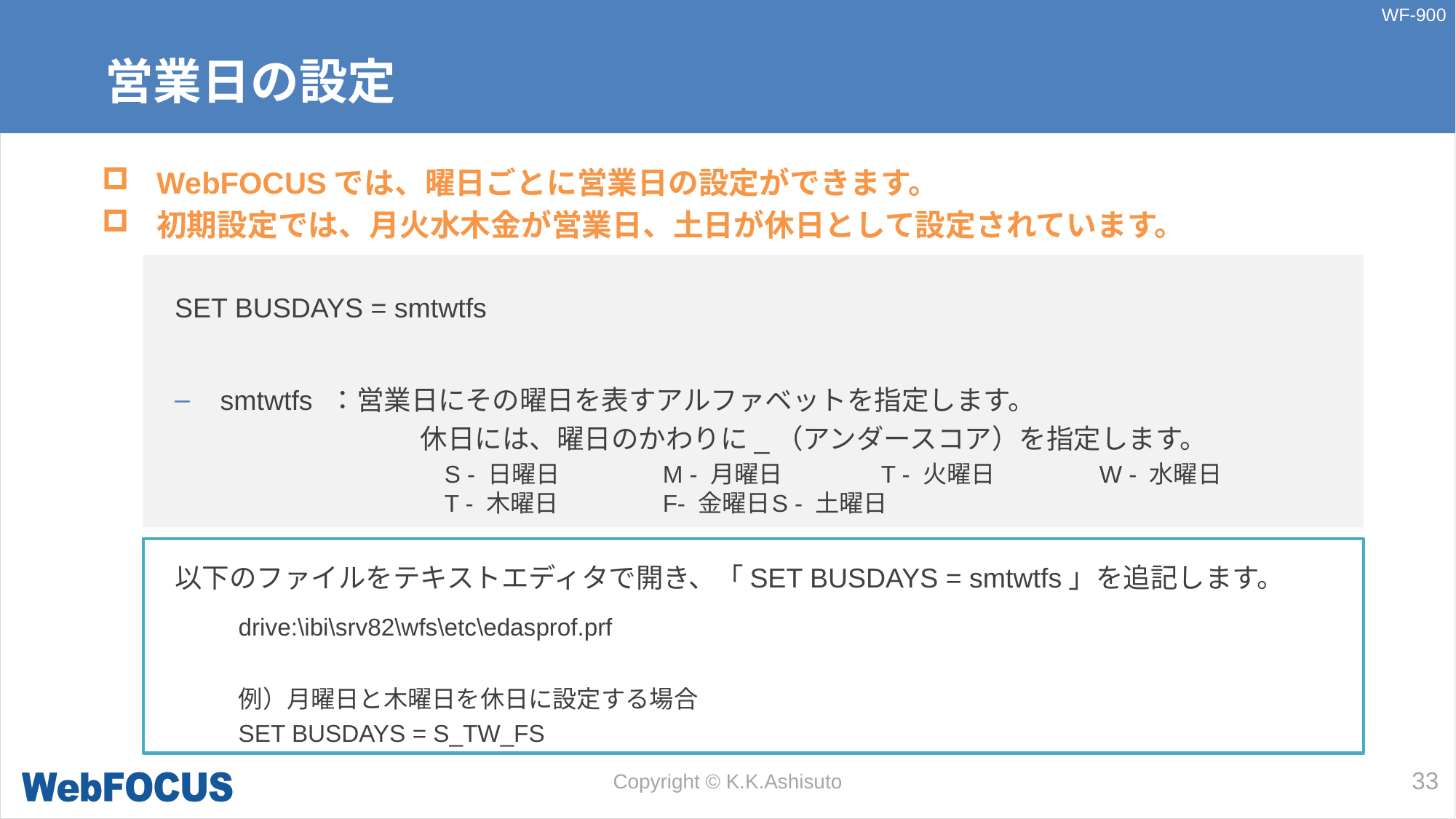

# 営業日の設定
WebFOCUSでは、曜日ごとに営業日の設定ができます。
初期設定では、月火水木金が営業日、土日が休日として設定されています。

SET BUSDAYS = smtwtfs

smtwtfs	：営業日にその曜日を表すアルファベットを指定します。
		　休日には、曜日のかわりに_（アンダースコア）を指定します。
S - 日曜日	M - 月曜日	T - 火曜日	W - 水曜日　
T - 木曜日	F- 金曜日	S - 土曜日

以下のファイルをテキストエディタで開き、「SET BUSDAYS = smtwtfs」を追記します。
drive:\ibi\srv82\wfs\etc\edasprof.prf

例）月曜日と木曜日を休日に設定する場合
SET BUSDAYS = S_TW_FS